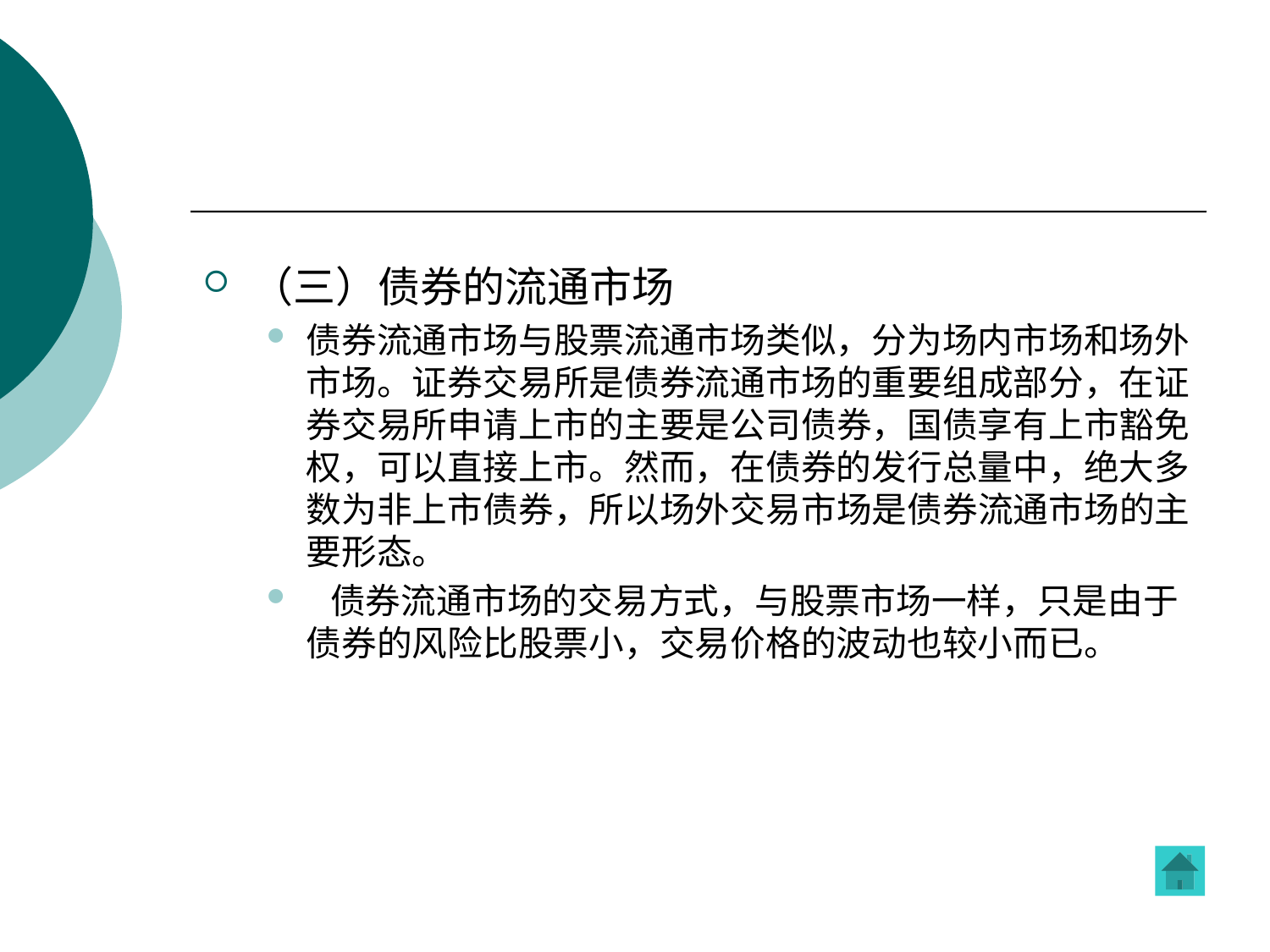

#
（三）债券的流通市场
债券流通市场与股票流通市场类似，分为场内市场和场外市场。证券交易所是债券流通市场的重要组成部分，在证券交易所申请上市的主要是公司债券，国债享有上市豁免权，可以直接上市。然而，在债券的发行总量中，绝大多数为非上市债券，所以场外交易市场是债券流通市场的主要形态。
  债券流通市场的交易方式，与股票市场一样，只是由于债券的风险比股票小，交易价格的波动也较小而已。